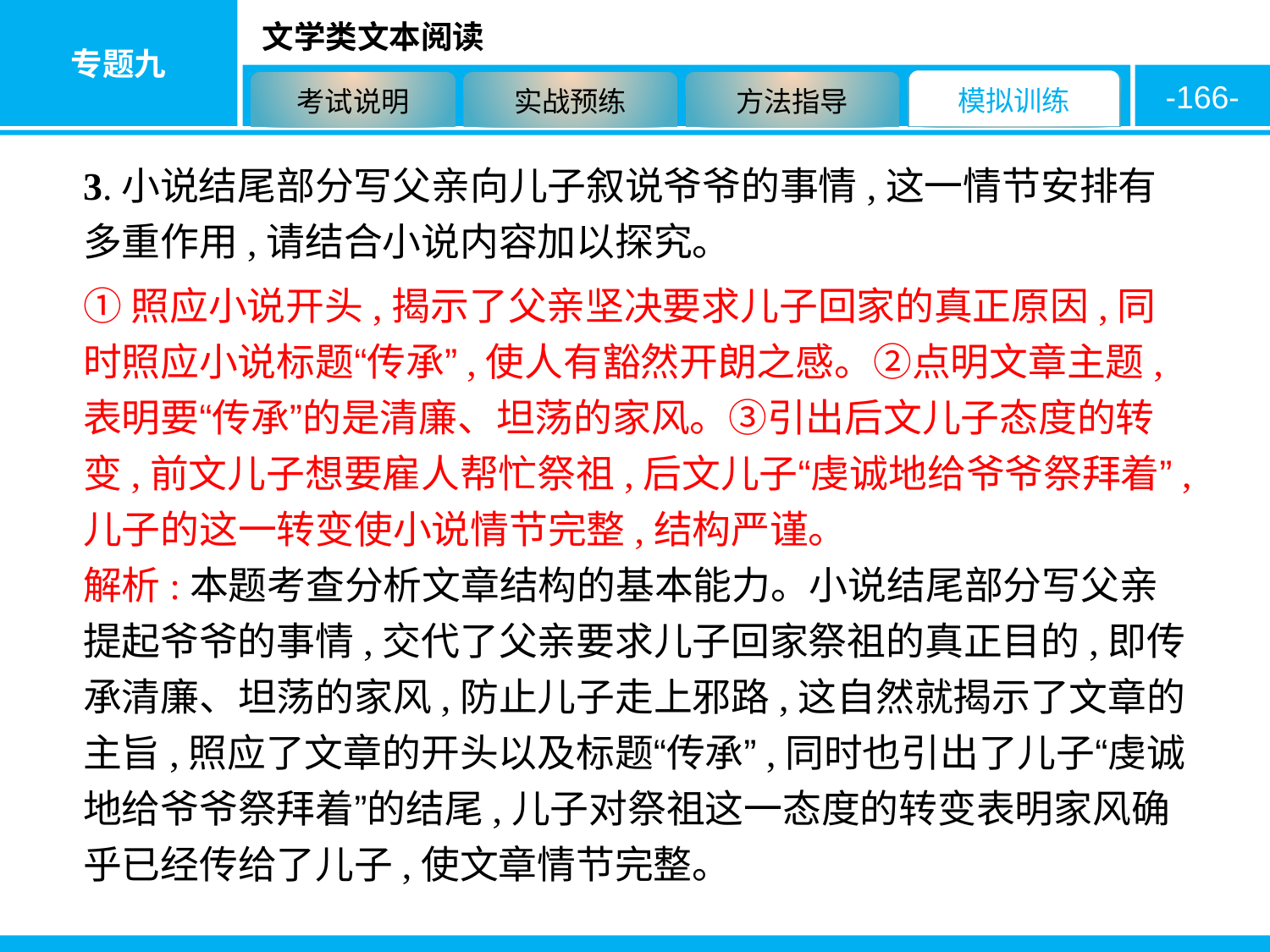

-166-
3.小说结尾部分写父亲向儿子叙说爷爷的事情,这一情节安排有多重作用,请结合小说内容加以探究。
①照应小说开头,揭示了父亲坚决要求儿子回家的真正原因,同时照应小说标题“传承”,使人有豁然开朗之感。②点明文章主题,表明要“传承”的是清廉、坦荡的家风。③引出后文儿子态度的转变,前文儿子想要雇人帮忙祭祖,后文儿子“虔诚地给爷爷祭拜着”,儿子的这一转变使小说情节完整,结构严谨。
解析:本题考查分析文章结构的基本能力。小说结尾部分写父亲提起爷爷的事情,交代了父亲要求儿子回家祭祖的真正目的,即传承清廉、坦荡的家风,防止儿子走上邪路,这自然就揭示了文章的主旨,照应了文章的开头以及标题“传承”,同时也引出了儿子“虔诚地给爷爷祭拜着”的结尾,儿子对祭祖这一态度的转变表明家风确乎已经传给了儿子,使文章情节完整。